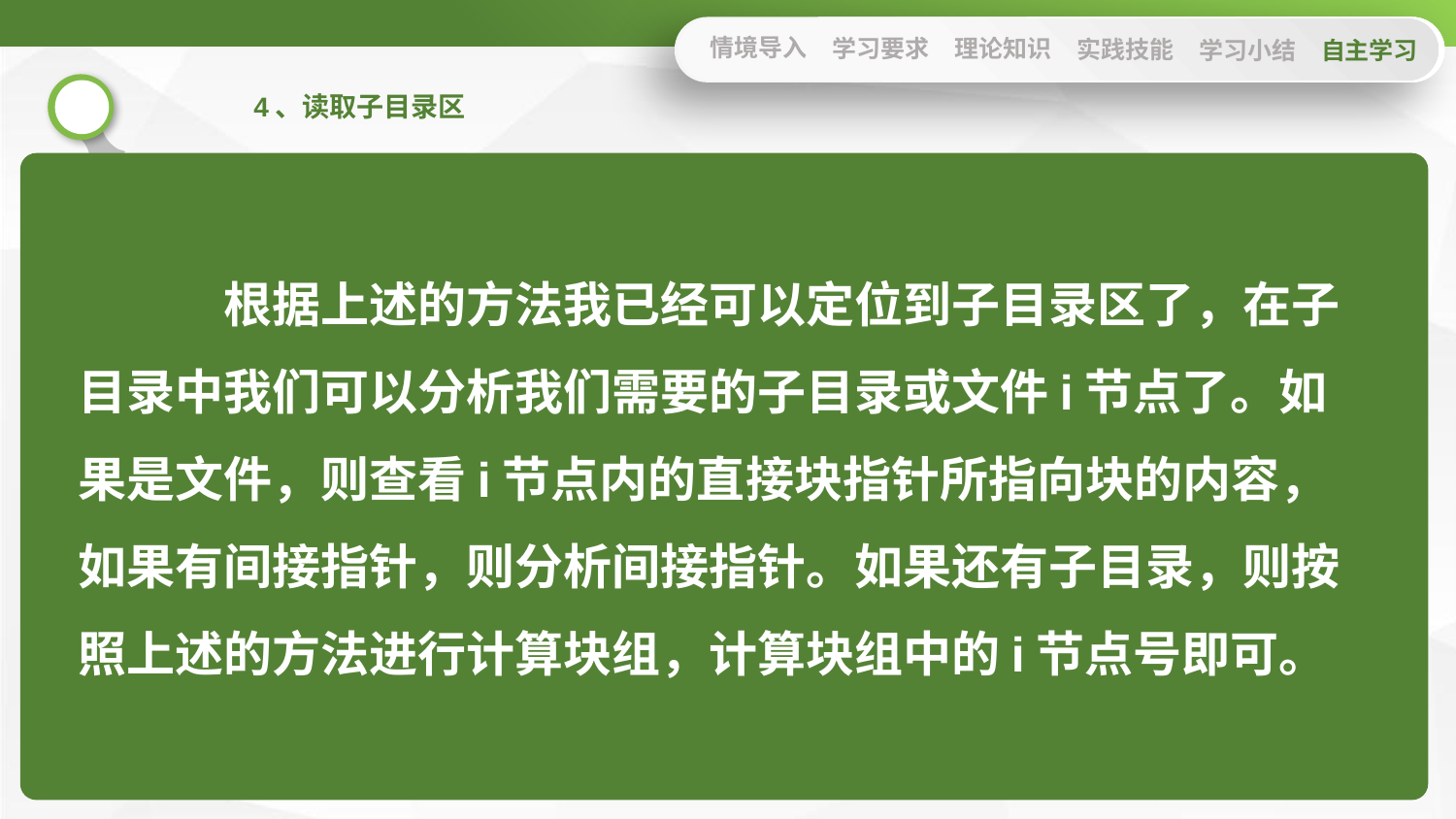

情境导入
学习要求
理论知识
实践技能
学习小结
自主学习
4、读取子目录区
	根据上述的方法我已经可以定位到子目录区了，在子目录中我们可以分析我们需要的子目录或文件i节点了。如果是文件，则查看i节点内的直接块指针所指向块的内容，如果有间接指针，则分析间接指针。如果还有子目录，则按照上述的方法进行计算块组，计算块组中的i节点号即可。